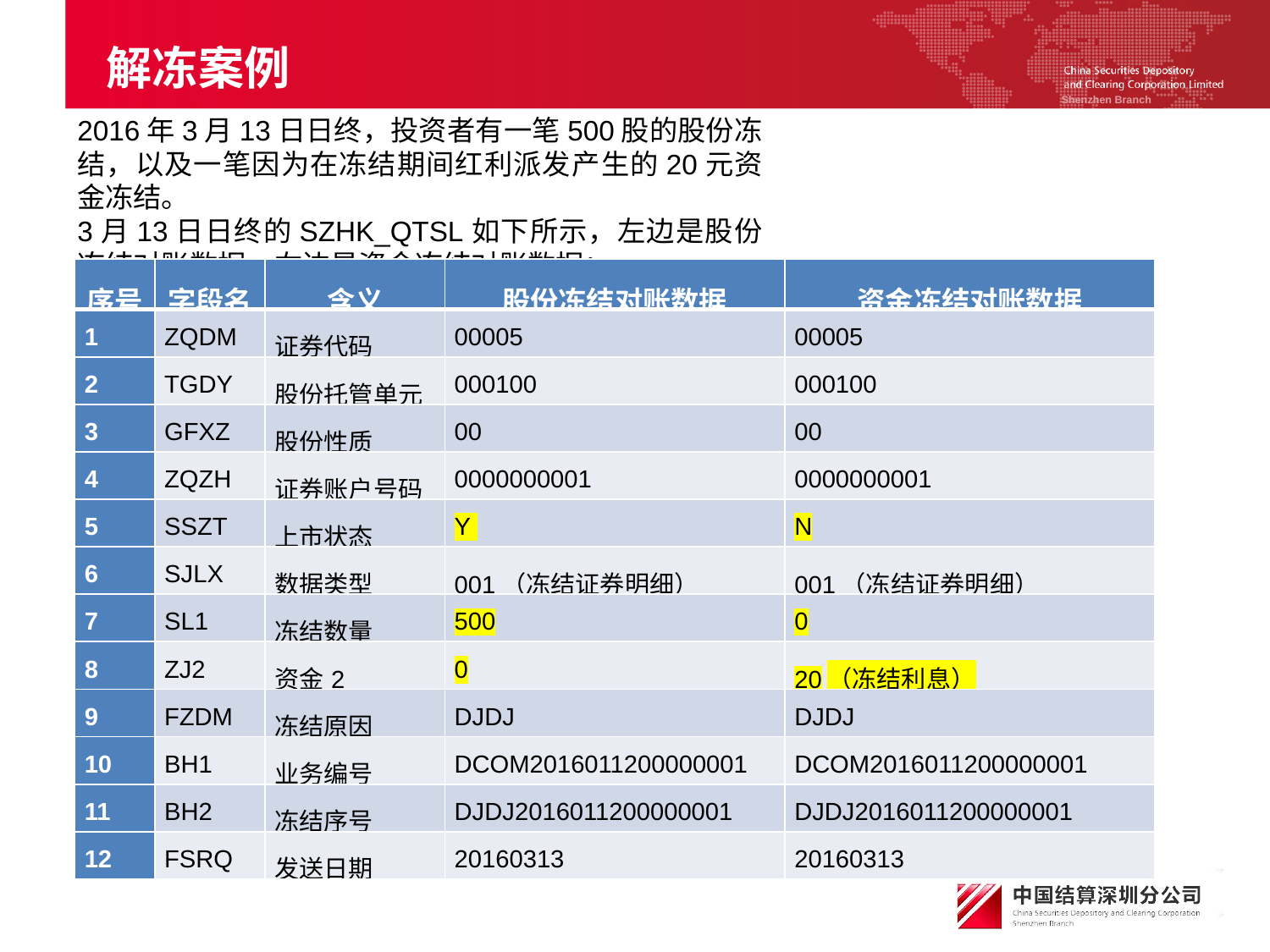

解冻案例
2016年3月13日日终，投资者有一笔500股的股份冻结，以及一笔因为在冻结期间红利派发产生的20元资金冻结。
3月13日日终的SZHK_QTSL如下所示，左边是股份冻结对账数据，右边是资金冻结对账数据：
| 序号 | 字段名 | 含义 | 股份冻结对账数据 | 资金冻结对账数据 |
| --- | --- | --- | --- | --- |
| 1 | ZQDM | 证券代码 | 00005 | 00005 |
| 2 | TGDY | 股份托管单元 | 000100 | 000100 |
| 3 | GFXZ | 股份性质 | 00 | 00 |
| 4 | ZQZH | 证券账户号码 | 0000000001 | 0000000001 |
| 5 | SSZT | 上市状态 | Y | N |
| 6 | SJLX | 数据类型 | 001（冻结证券明细） | 001（冻结证券明细） |
| 7 | SL1 | 冻结数量 | 500 | 0 |
| 8 | ZJ2 | 资金2 | 0 | 20（冻结利息） |
| 9 | FZDM | 冻结原因 | DJDJ | DJDJ |
| 10 | BH1 | 业务编号 | DCOM2016011200000001 | DCOM2016011200000001 |
| 11 | BH2 | 冻结序号 | DJDJ2016011200000001 | DJDJ2016011200000001 |
| 12 | FSRQ | 发送日期 | 20160313 | 20160313 |